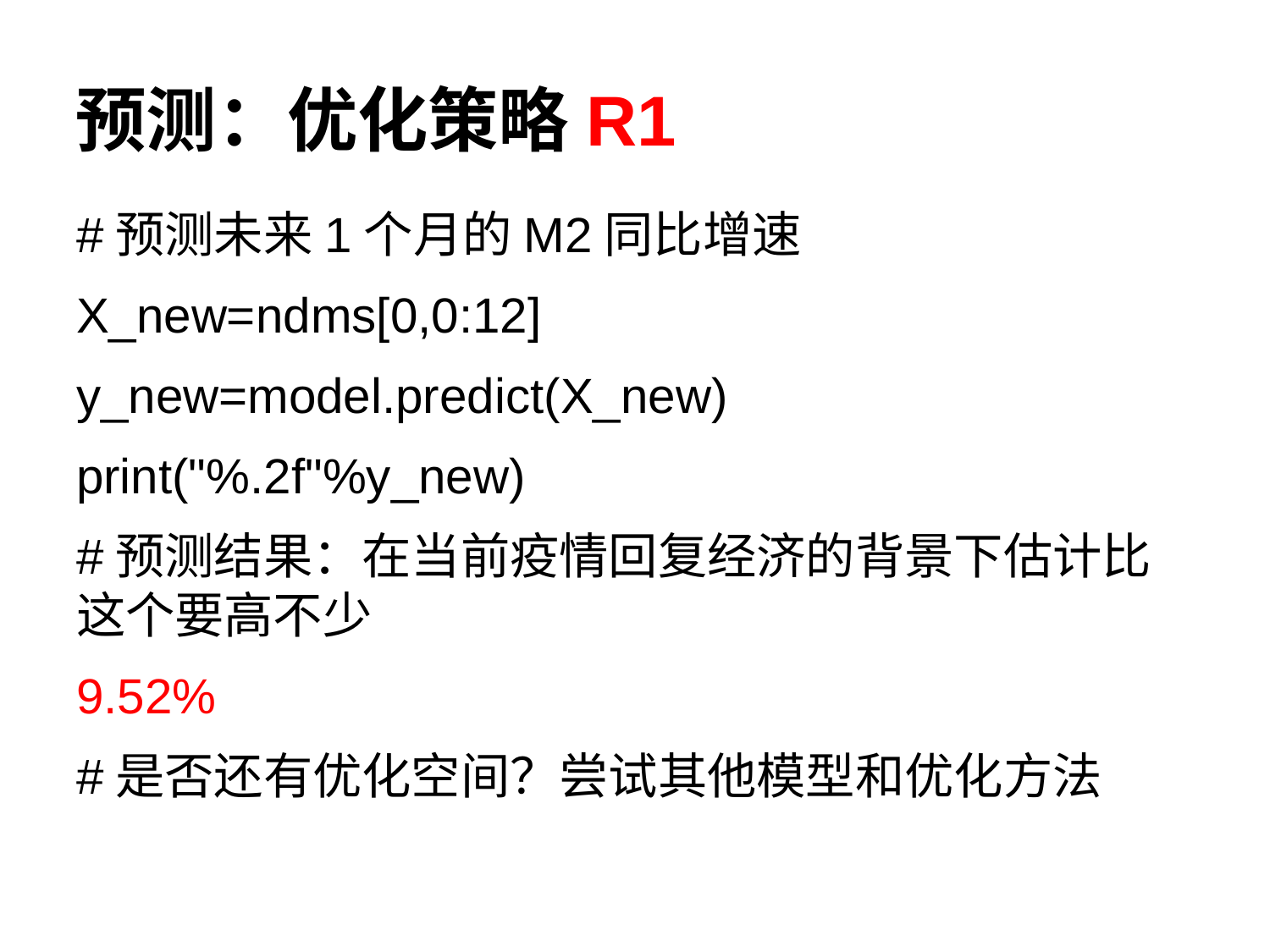

# 预测：优化策略R1
#预测未来1个月的M2同比增速
X_new=ndms[0,0:12]
y_new=model.predict(X_new)
print("%.2f"%y_new)
#预测结果：在当前疫情回复经济的背景下估计比这个要高不少
9.52%
#是否还有优化空间？尝试其他模型和优化方法